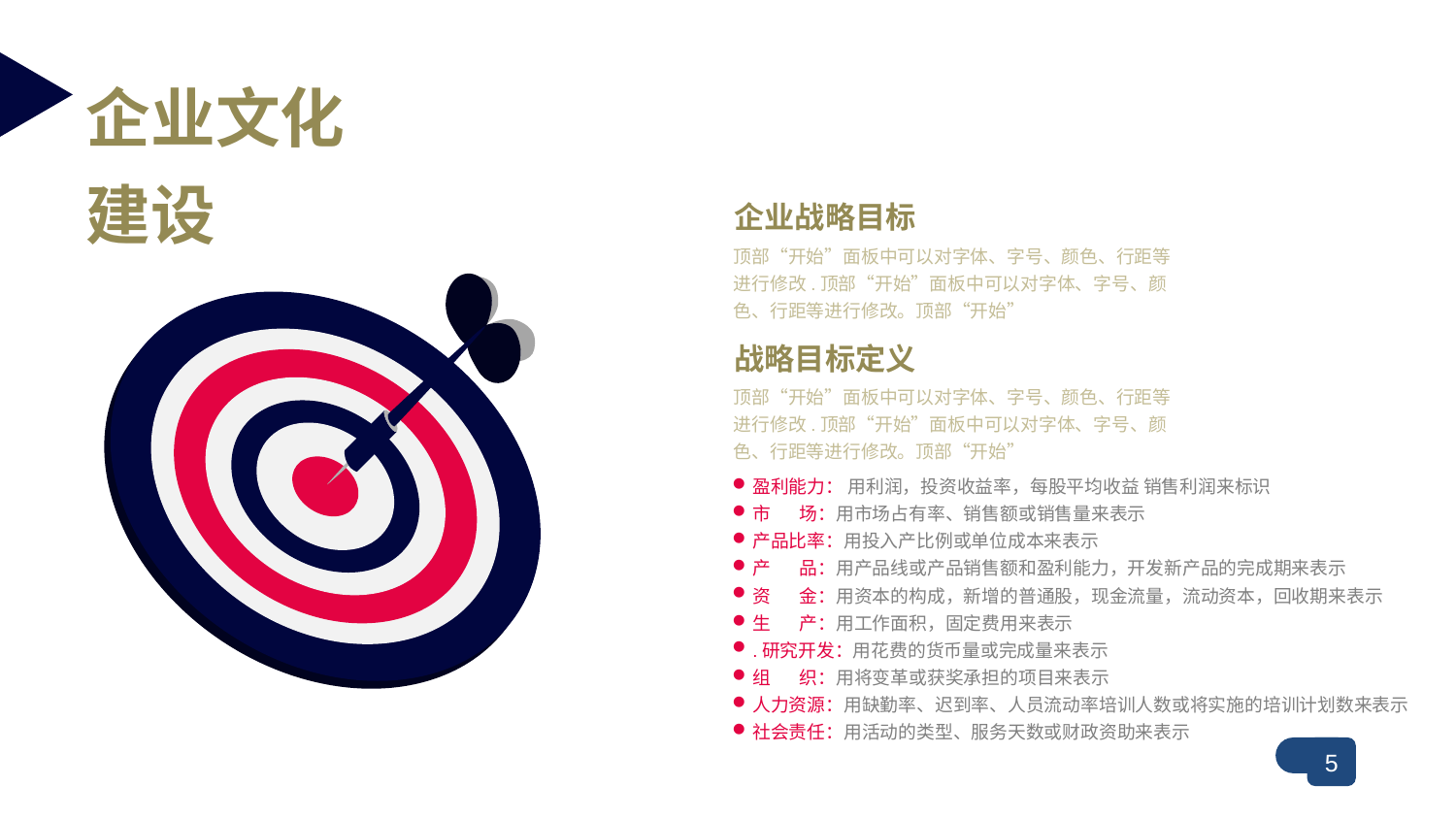

企业文化建设

企业战略目标
顶部“开始”面板中可以对字体、字号、颜色、行距等进行修改.顶部“开始”面板中可以对字体、字号、颜色、行距等进行修改。顶部“开始”

战略目标定义
顶部“开始”面板中可以对字体、字号、颜色、行距等进行修改.顶部“开始”面板中可以对字体、字号、颜色、行距等进行修改。顶部“开始”
盈利能力： 用利润，投资收益率，每股平均收益 销售利润来标识
市       场：用市场占有率、销售额或销售量来表示
产品比率：用投入产比例或单位成本来表示
产       品：用产品线或产品销售额和盈利能力，开发新产品的完成期来表示
资       金：用资本的构成，新增的普通股，现金流量，流动资本，回收期来表示
生       产：用工作面积，固定费用来表示
.研究开发：用花费的货币量或完成量来表示
组       织：用将变革或获奖承担的项目来表示
人力资源：用缺勤率、迟到率、人员流动率培训人数或将实施的培训计划数来表示
社会责任：用活动的类型、服务天数或财政资助来表示
5